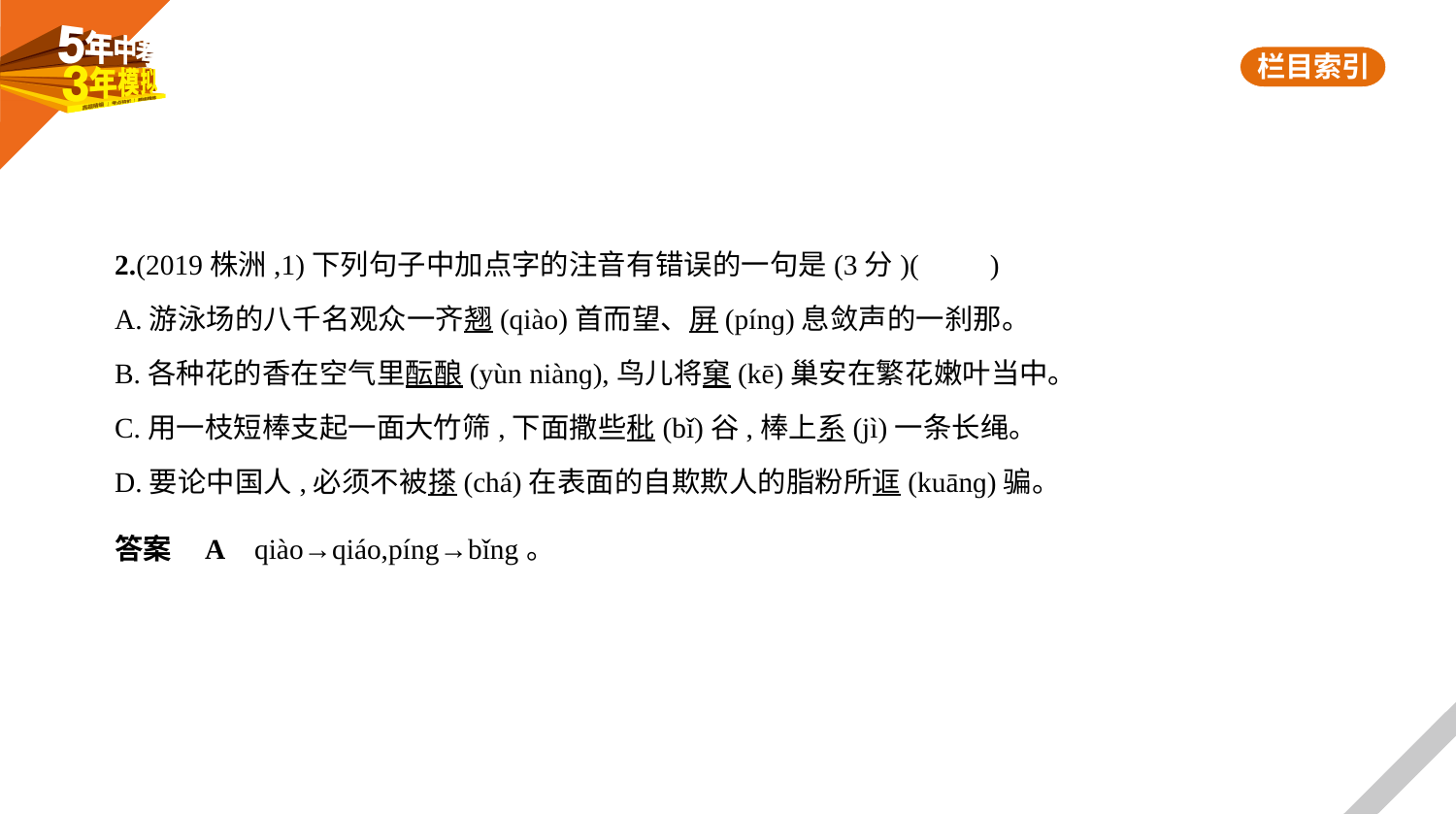

2.(2019株洲,1)下列句子中加点字的注音有错误的一句是(3分)(　　)
A.游泳场的八千名观众一齐翘(qiào)首而望、屏(pínɡ)息敛声的一刹那。
B.各种花的香在空气里酝酿(yùn niànɡ),鸟儿将窠(kē)巢安在繁花嫩叶当中。
C.用一枝短棒支起一面大竹筛,下面撒些秕(bǐ)谷,棒上系(jì)一条长绳。
D.要论中国人,必须不被搽(chá)在表面的自欺欺人的脂粉所诓(kuānɡ)骗。
答案    A    qiào→qiáo,píng→bǐng。